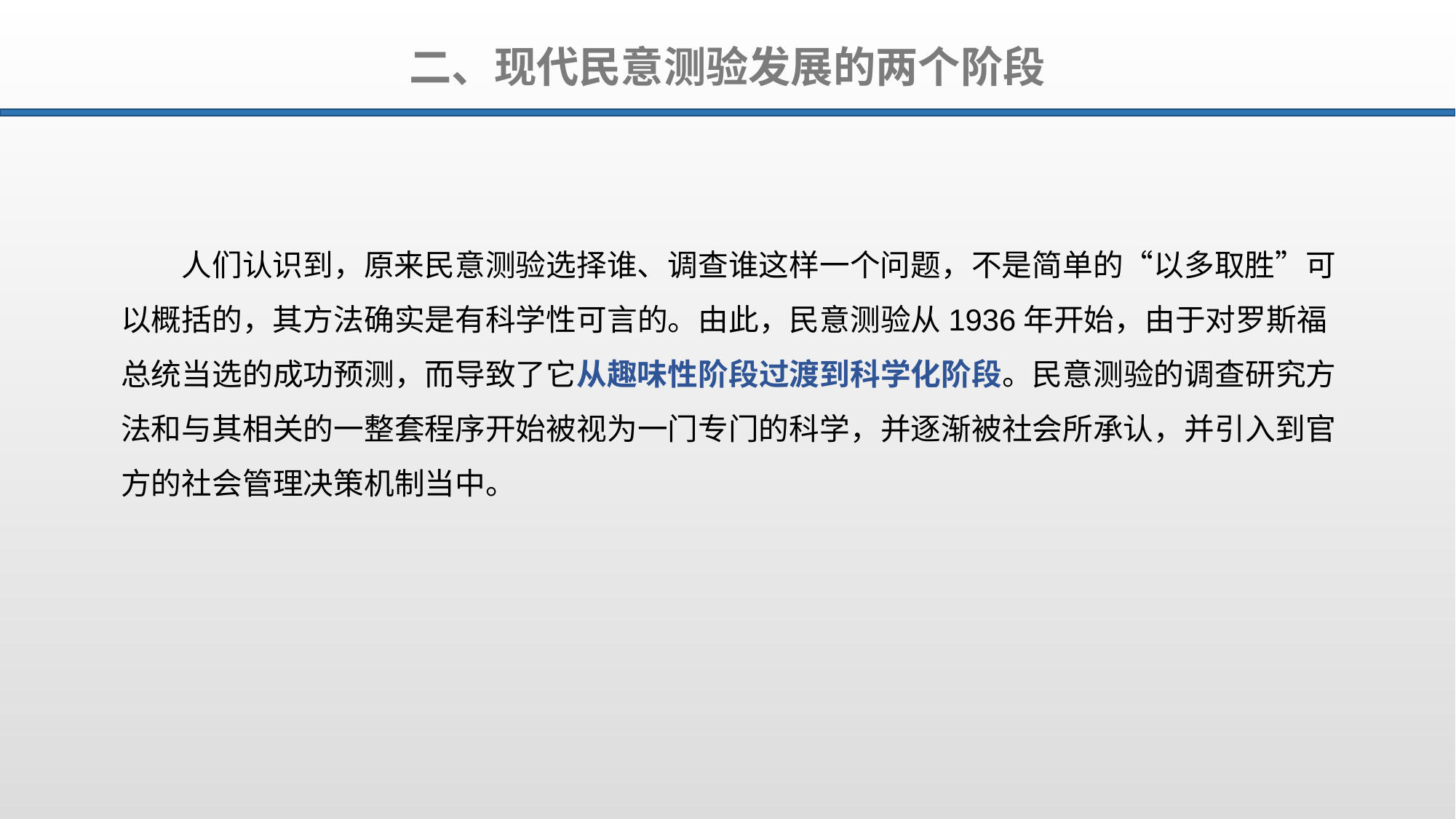

二、现代民意测验发展的两个阶段

人们认识到，原来民意测验选择谁、调查谁这样一个问题，不是简单的“以多取胜”可以概括的，其方法确实是有科学性可言的。由此，民意测验从1936年开始，由于对罗斯福总统当选的成功预测，而导致了它从趣味性阶段过渡到科学化阶段。民意测验的调查研究方法和与其相关的一整套程序开始被视为一门专门的科学，并逐渐被社会所承认，并引入到官方的社会管理决策机制当中。